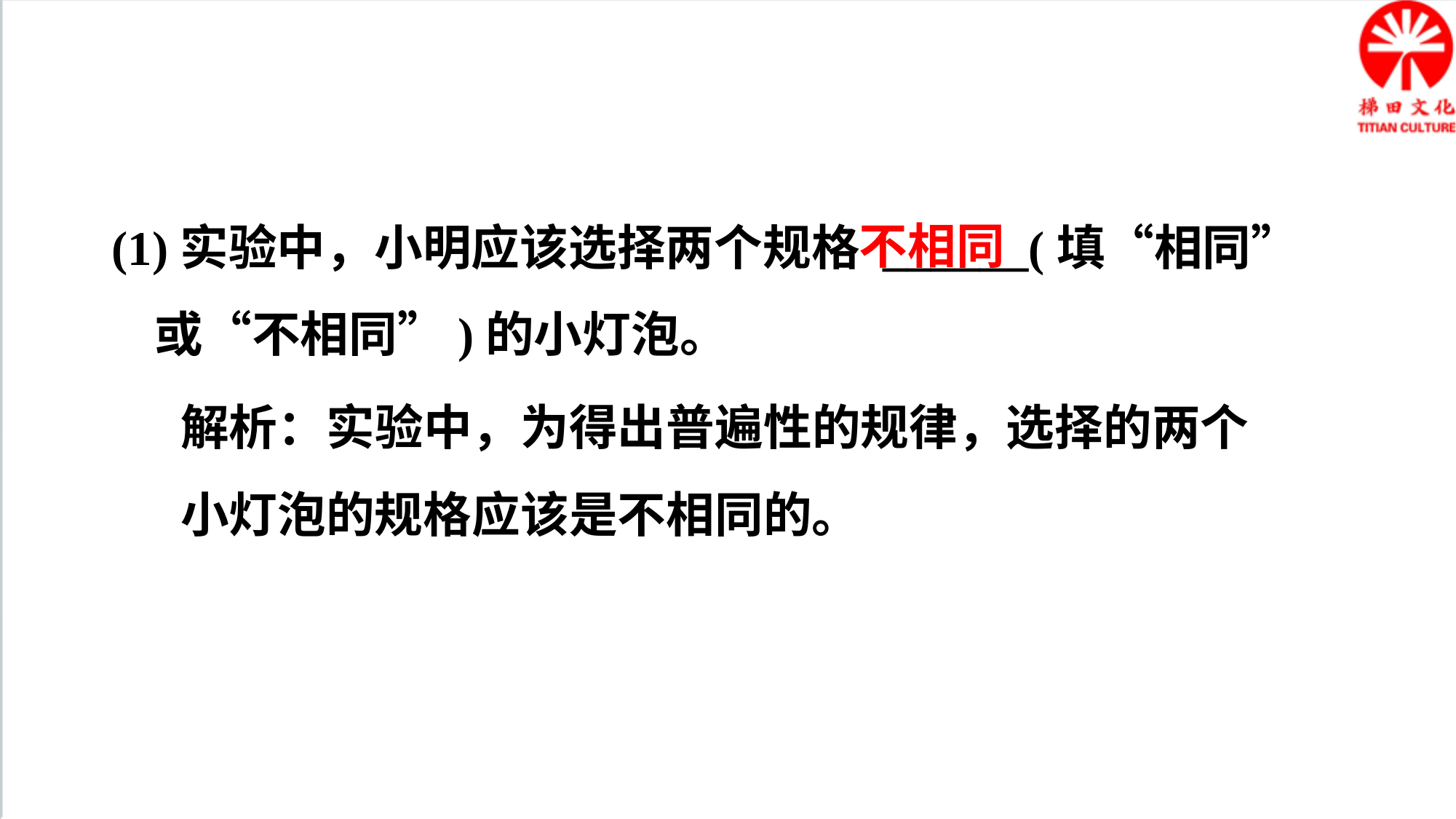

不相同
(1)实验中，小明应该选择两个规格 ______(填“相同”或“不相同”)的小灯泡。
解析：实验中，为得出普遍性的规律，选择的两个小灯泡的规格应该是不相同的。